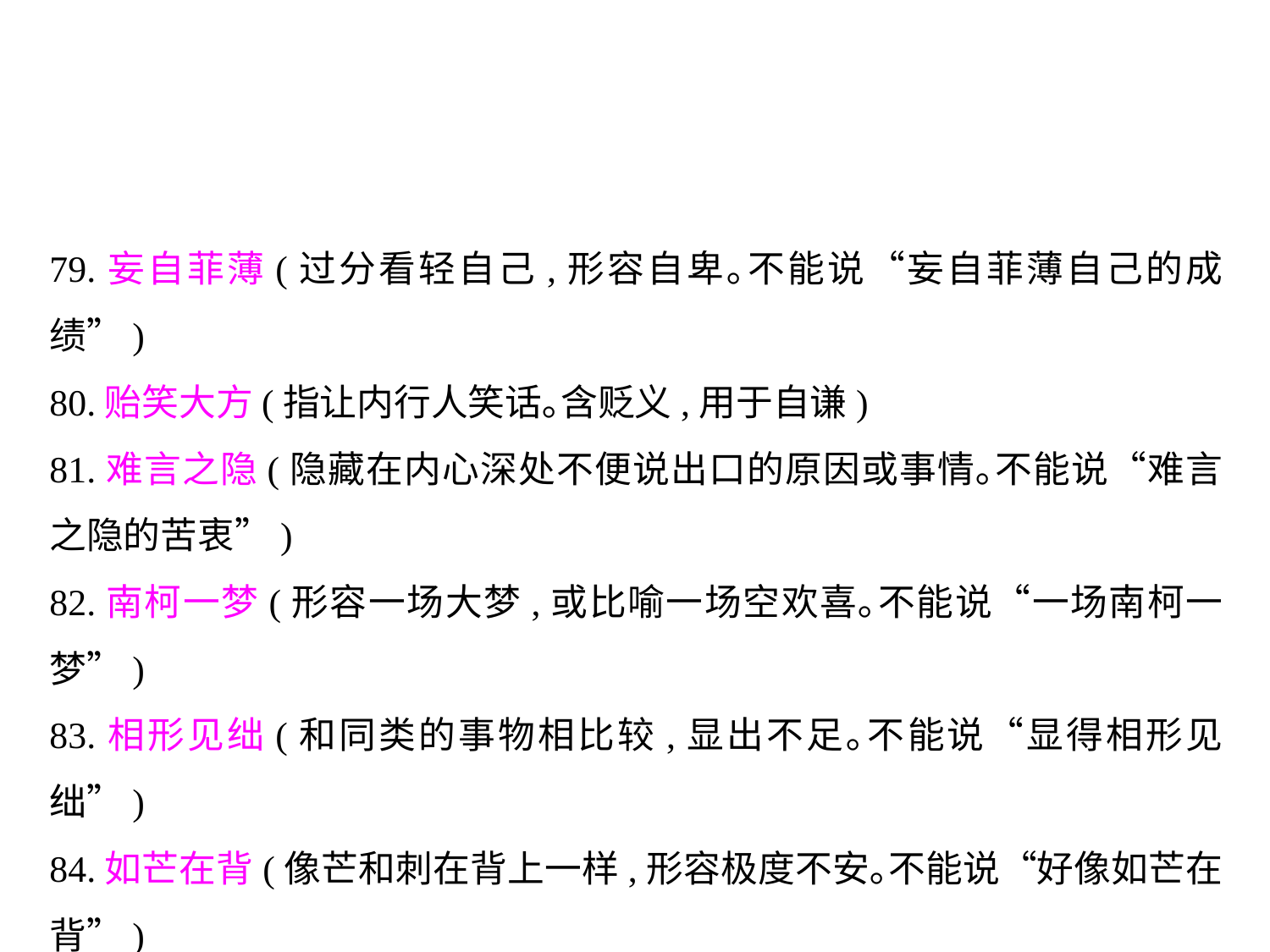

79.妄自菲薄(过分看轻自己,形容自卑｡不能说“妄自菲薄自己的成绩”)
80.贻笑大方(指让内行人笑话｡含贬义,用于自谦)
81.难言之隐(隐藏在内心深处不便说出口的原因或事情｡不能说“难言之隐的苦衷”)
82.南柯一梦(形容一场大梦,或比喻一场空欢喜｡不能说“一场南柯一梦”)
83.相形见绌(和同类的事物相比较,显出不足｡不能说“显得相形见绌”)
84.如芒在背(像芒和刺在背上一样,形容极度不安｡不能说“好像如芒在背”)